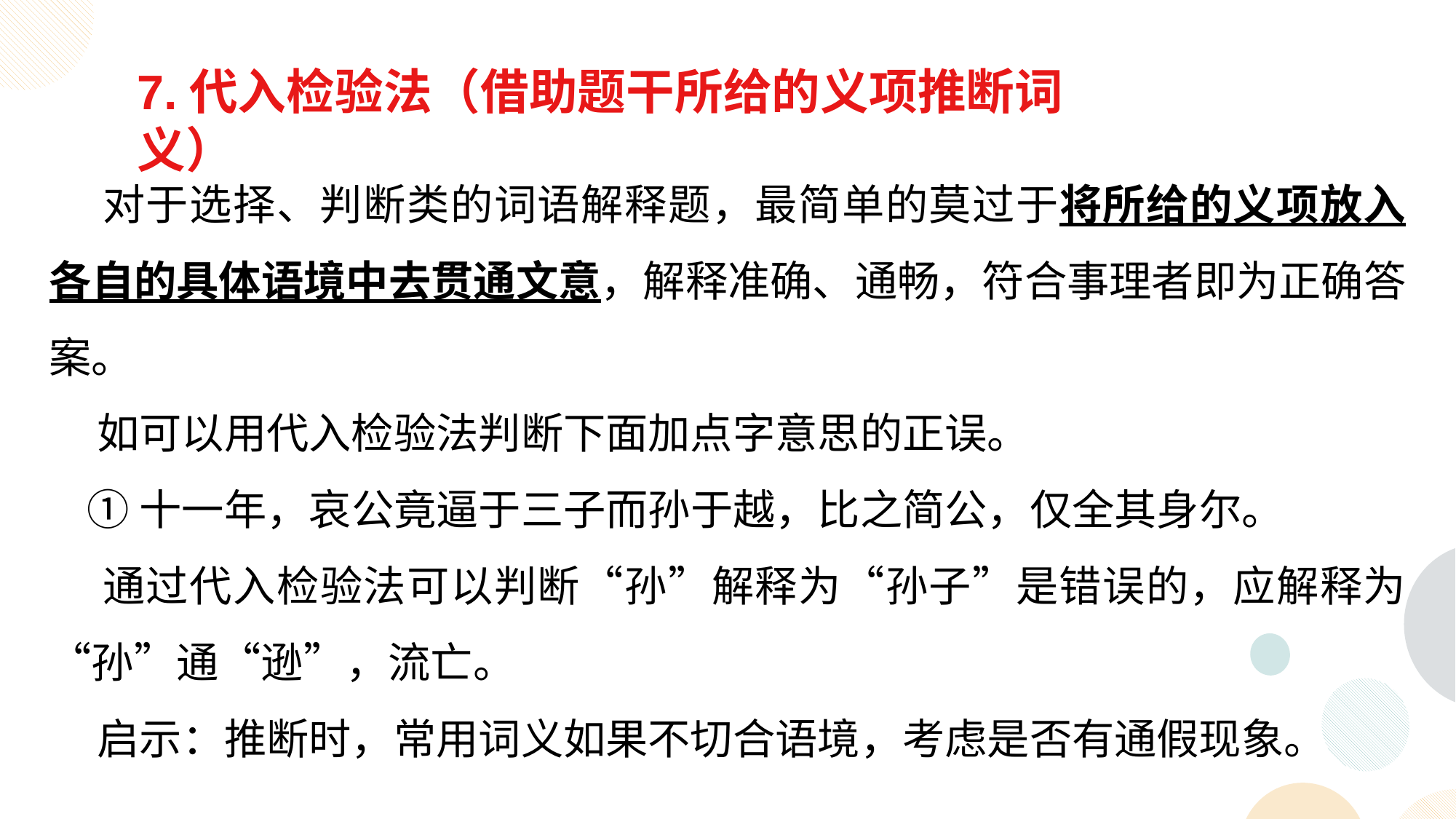

7.代入检验法（借助题干所给的义项推断词义）
    对于选择、判断类的词语解释题，最简单的莫过于将所给的义项放入各自的具体语境中去贯通文意，解释准确、通畅，符合事理者即为正确答案。
    如可以用代入检验法判断下面加点字意思的正误。
    ①十一年，哀公竟逼于三子而孙于越，比之简公，仅全其身尔。
    通过代入检验法可以判断“孙”解释为“孙子”是错误的，应解释为“孙”通“逊”，流亡。
    启示：推断时，常用词义如果不切合语境，考虑是否有通假现象。